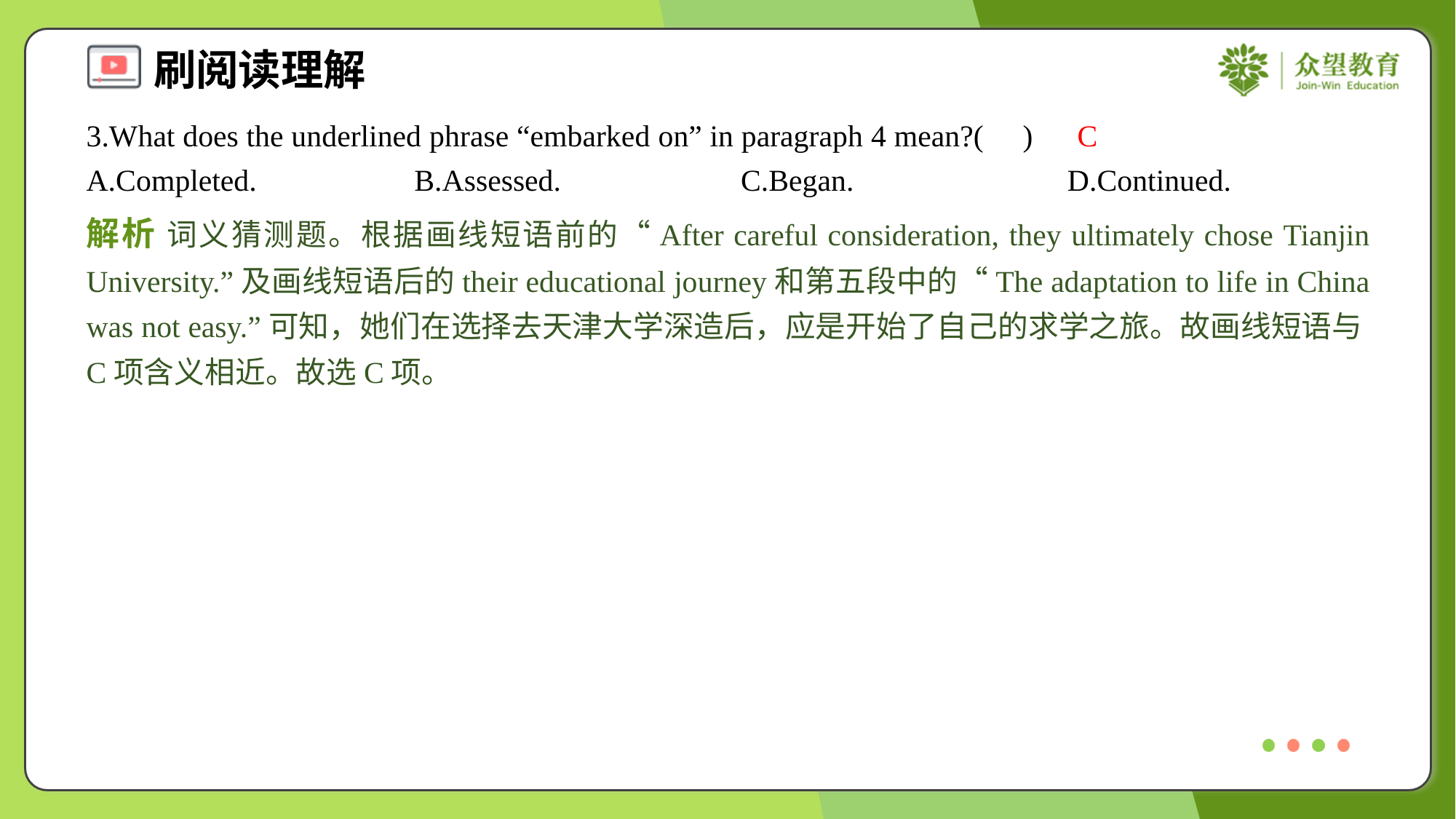

3.What does the underlined phrase “embarked on” in paragraph 4 mean?(     )
C
A.Completed.	B.Assessed.	C.Began.	D.Continued.
解析 词义猜测题。根据画线短语前的“After careful consideration, they ultimately chose Tianjin University.”及画线短语后的their educational journey和第五段中的“The adaptation to life in China was not easy.”可知，她们在选择去天津大学深造后，应是开始了自己的求学之旅。故画线短语与C项含义相近。故选C项。